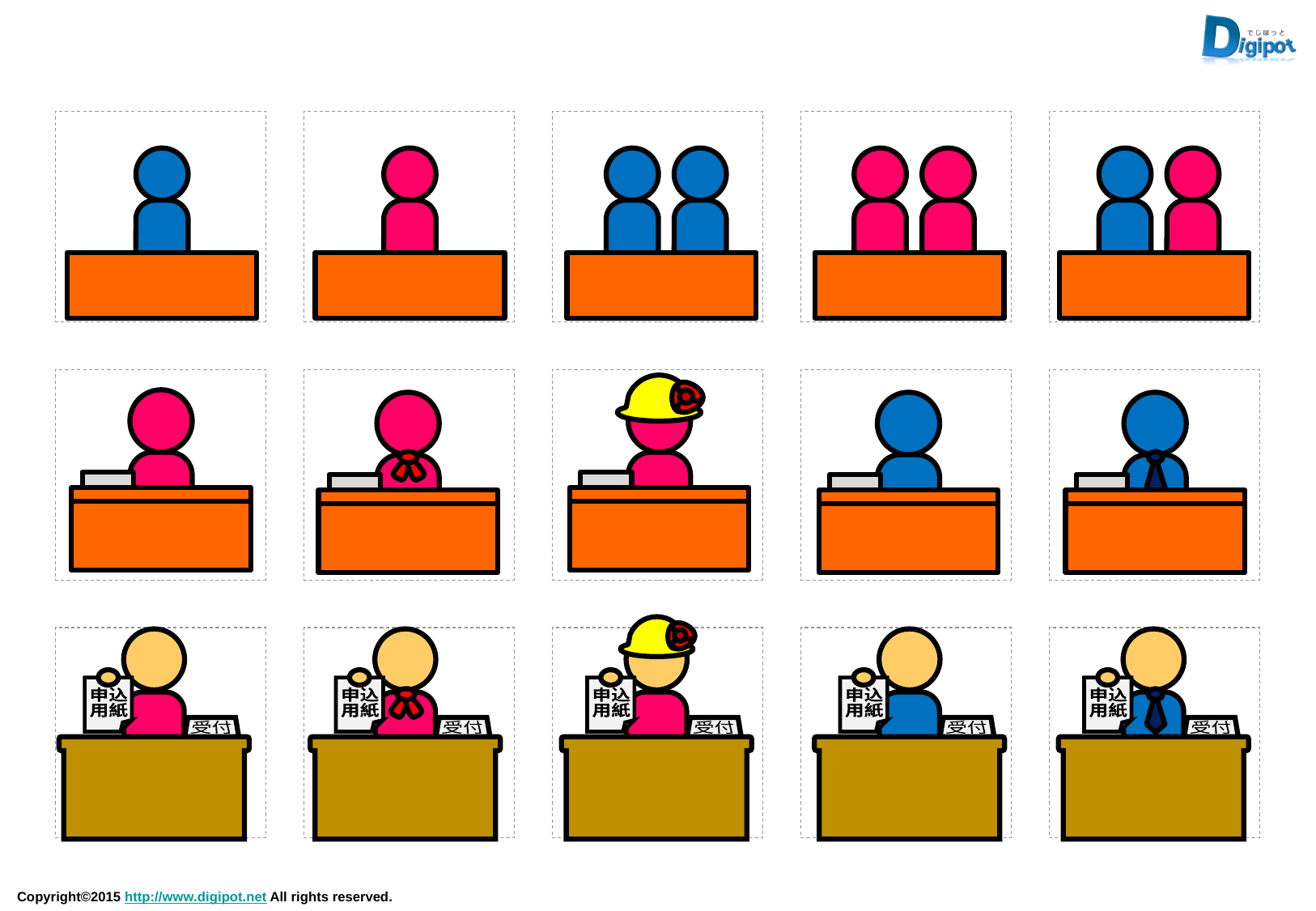

申込
用紙

受付

申込
用紙

受付

申込
用紙

受付

申込
用紙

受付

申込
用紙

受付